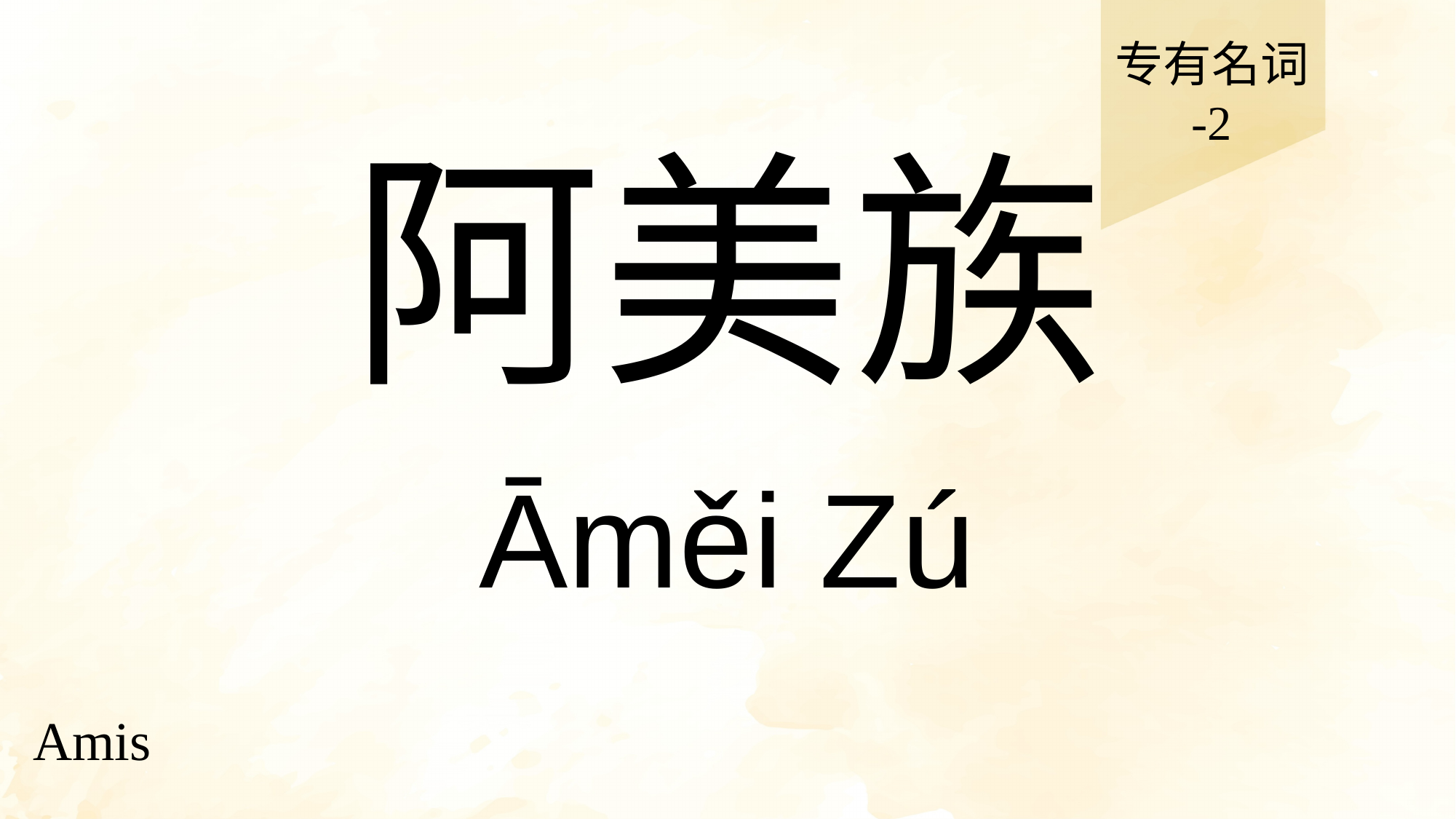

专有名词
-2
# 阿美族
Āměi Zú
Amis